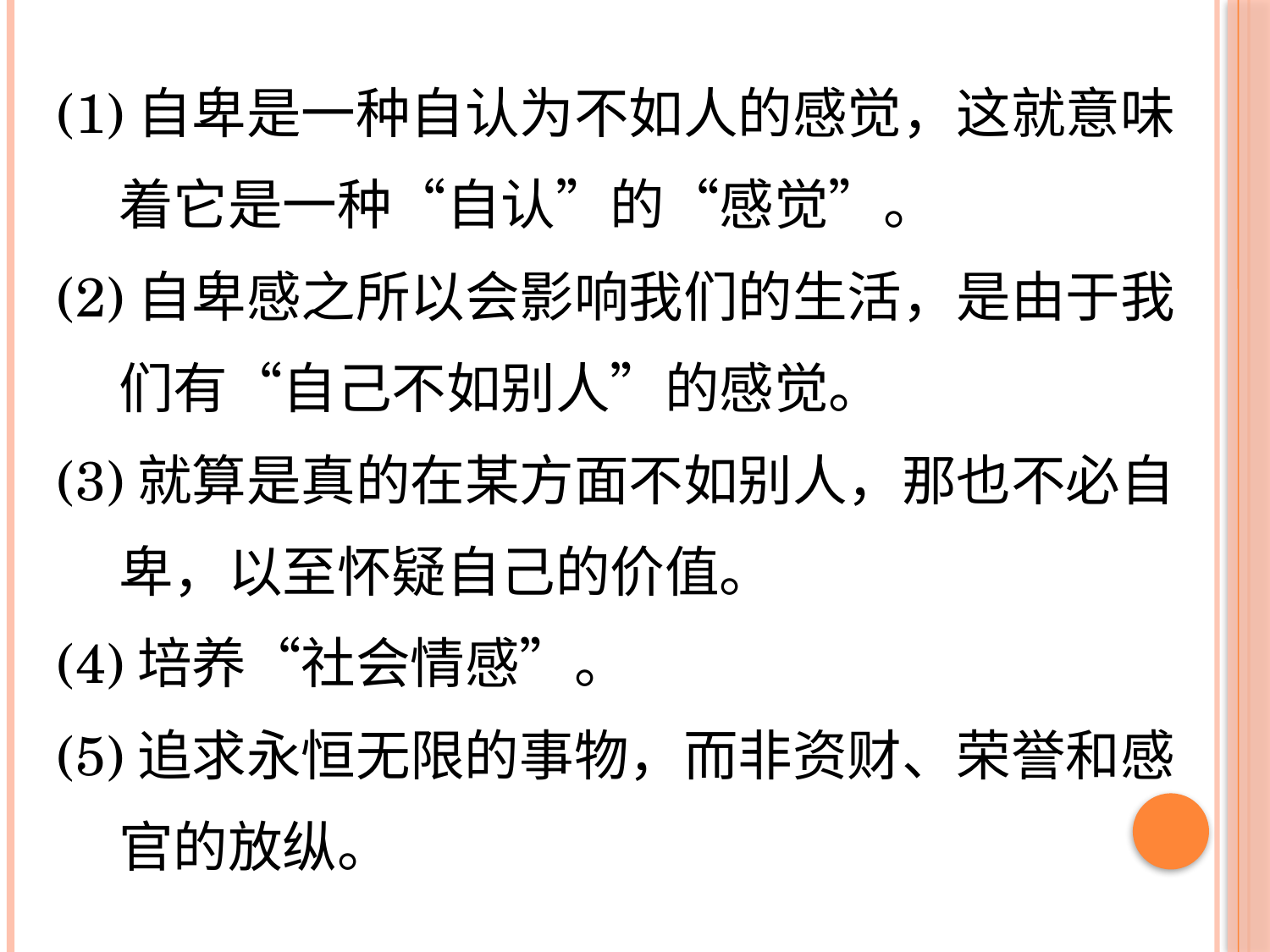

(1)自卑是一种自认为不如人的感觉，这就意味着它是一种“自认”的“感觉”。
(2)自卑感之所以会影响我们的生活，是由于我们有“自己不如别人”的感觉。
(3)就算是真的在某方面不如别人，那也不必自卑，以至怀疑自己的价值。
(4)培养“社会情感”。
(5)追求永恒无限的事物，而非资财、荣誉和感官的放纵。